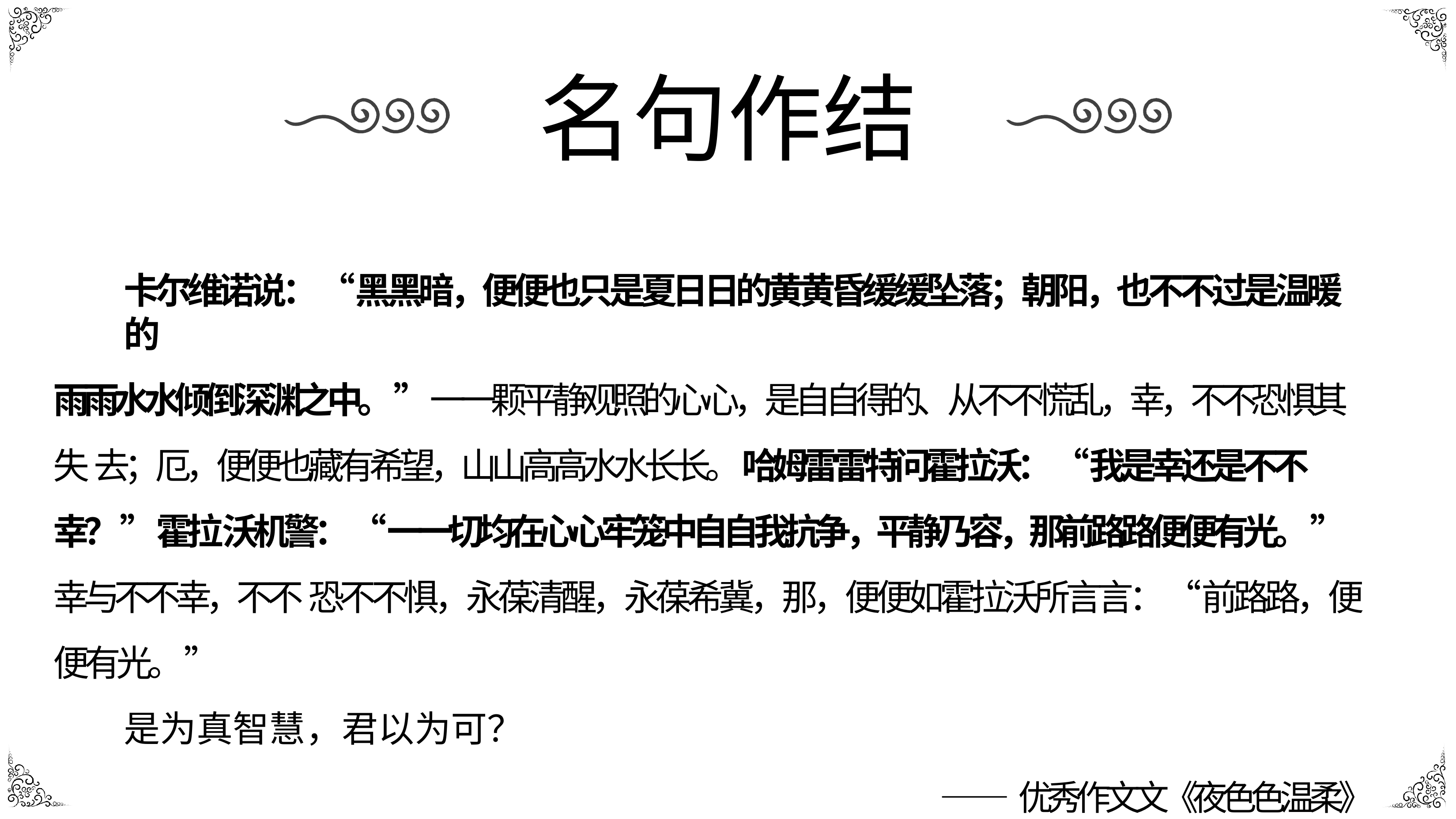

# 名句作结

卡尔维诺说：“⿊黑暗，便便也只是夏⽇日的⻩黄昏缓缓坠落；朝阳，也不不过是温暖的
⾬雨⽔水倾倒深渊之中。”⼀一颗平静观照的⼼心，是⾃自得的、从不不慌乱，幸，不不恐惧其失  去；厄，便便也藏有希望，⼭山⾼高⽔水⻓长。哈姆雷雷特问霍拉沃：“我是幸还是不不幸？”霍拉  沃机警：“⼀一切均在⼼心牢笼中⾃自我抗争，平静乃容，那前路路便便有光。”幸与不不幸，不不  恐不不惧，永葆清醒，永葆希冀，那，便便如霍拉沃所⾔言：“前路路，便便有光。”
是为真智慧，君以为可？
——优秀作⽂文《夜⾊色温柔》